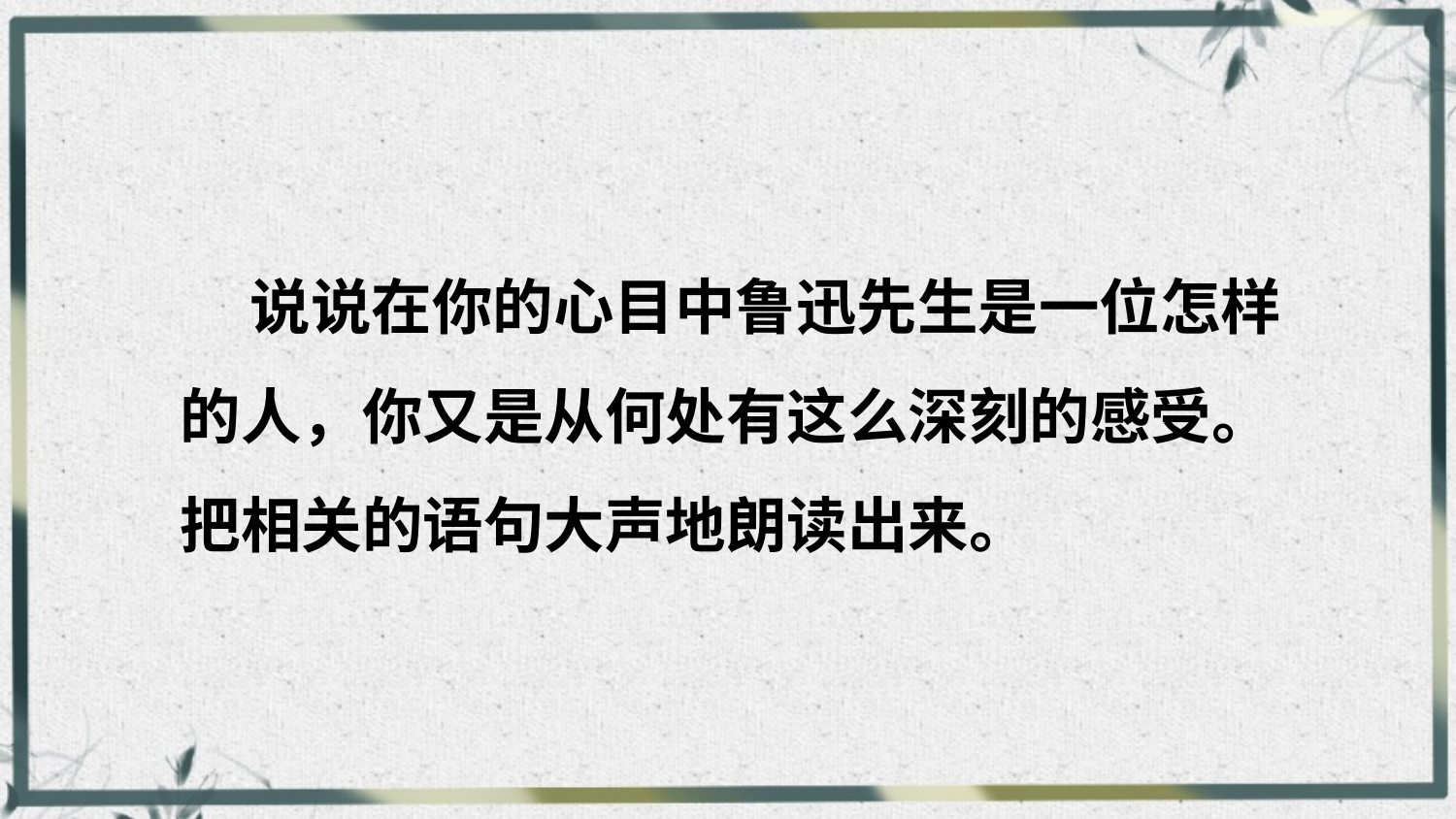

说说在你的心目中鲁迅先生是一位怎样的人，你又是从何处有这么深刻的感受。把相关的语句大声地朗读出来。